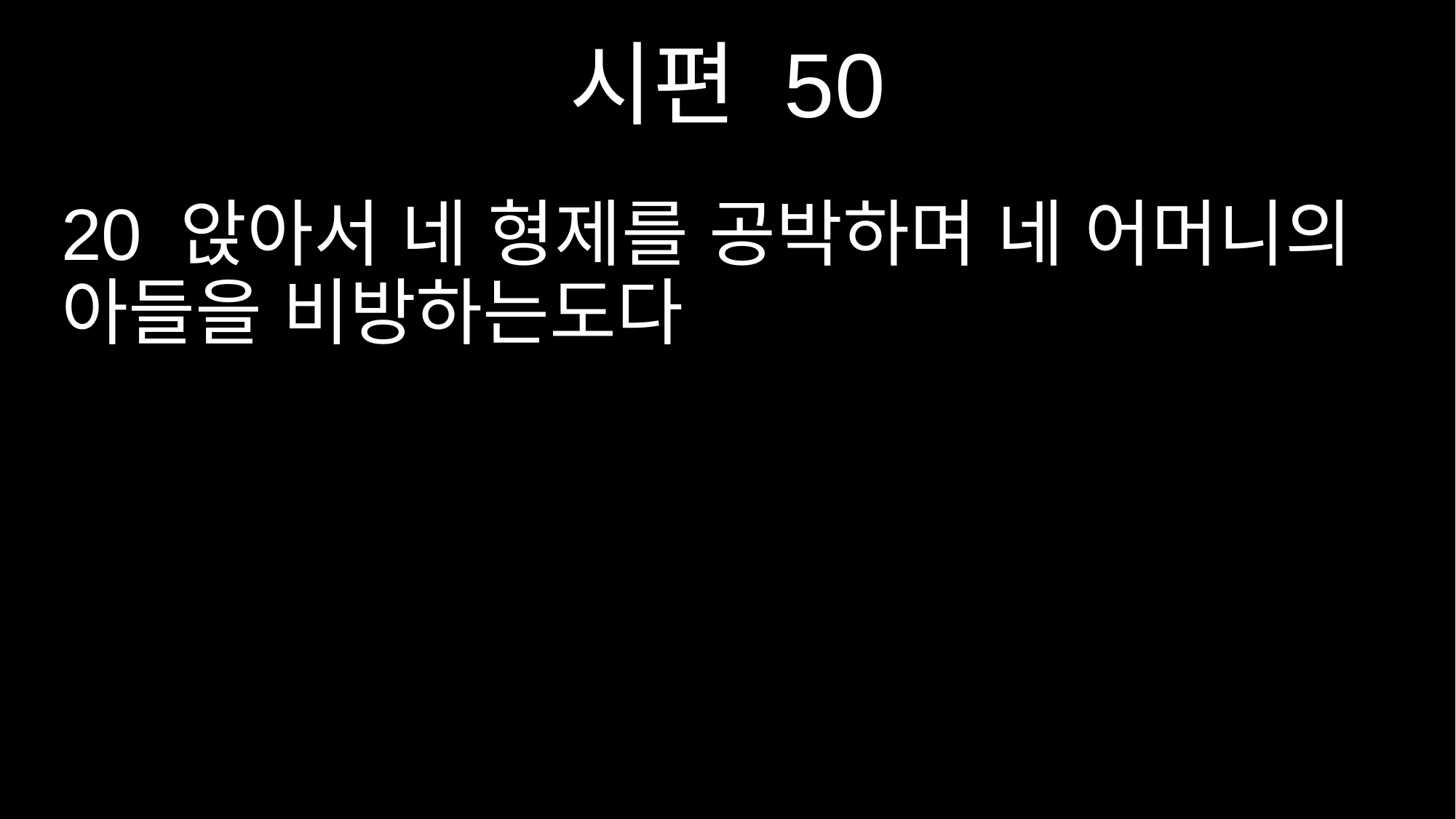

시편 50
20 앉아서 네 형제를 공박하며 네 어머니의 아들을 비방하는도다